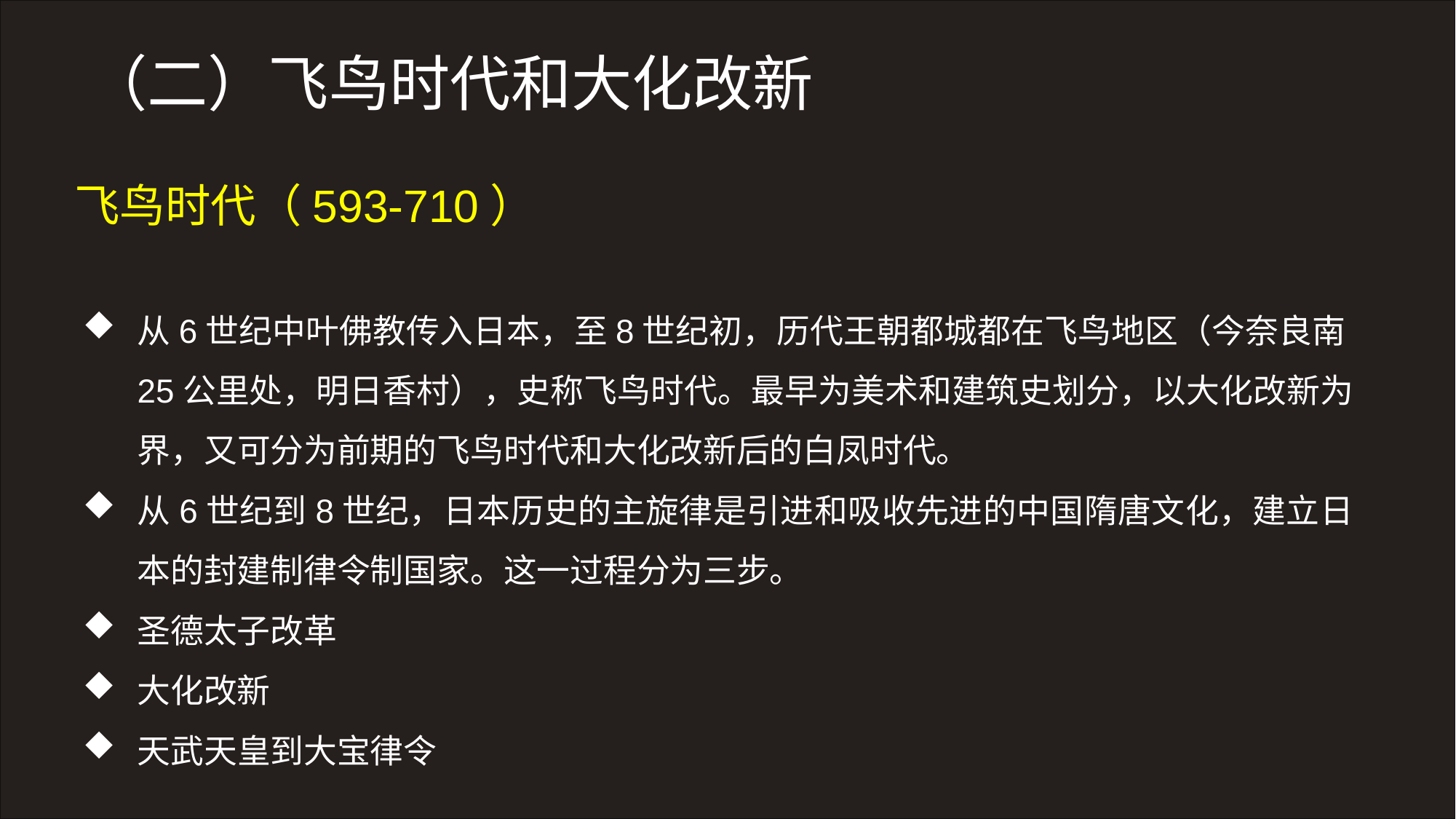

（二）飞鸟时代和大化改新
飞鸟时代（593-710）
从6世纪中叶佛教传入日本，至8世纪初，历代王朝都城都在飞鸟地区（今奈良南25公里处，明日香村），史称飞鸟时代。最早为美术和建筑史划分，以大化改新为界，又可分为前期的飞鸟时代和大化改新后的白凤时代。
从6世纪到8世纪，日本历史的主旋律是引进和吸收先进的中国隋唐文化，建立日本的封建制律令制国家。这一过程分为三步。
圣德太子改革
大化改新
天武天皇到大宝律令